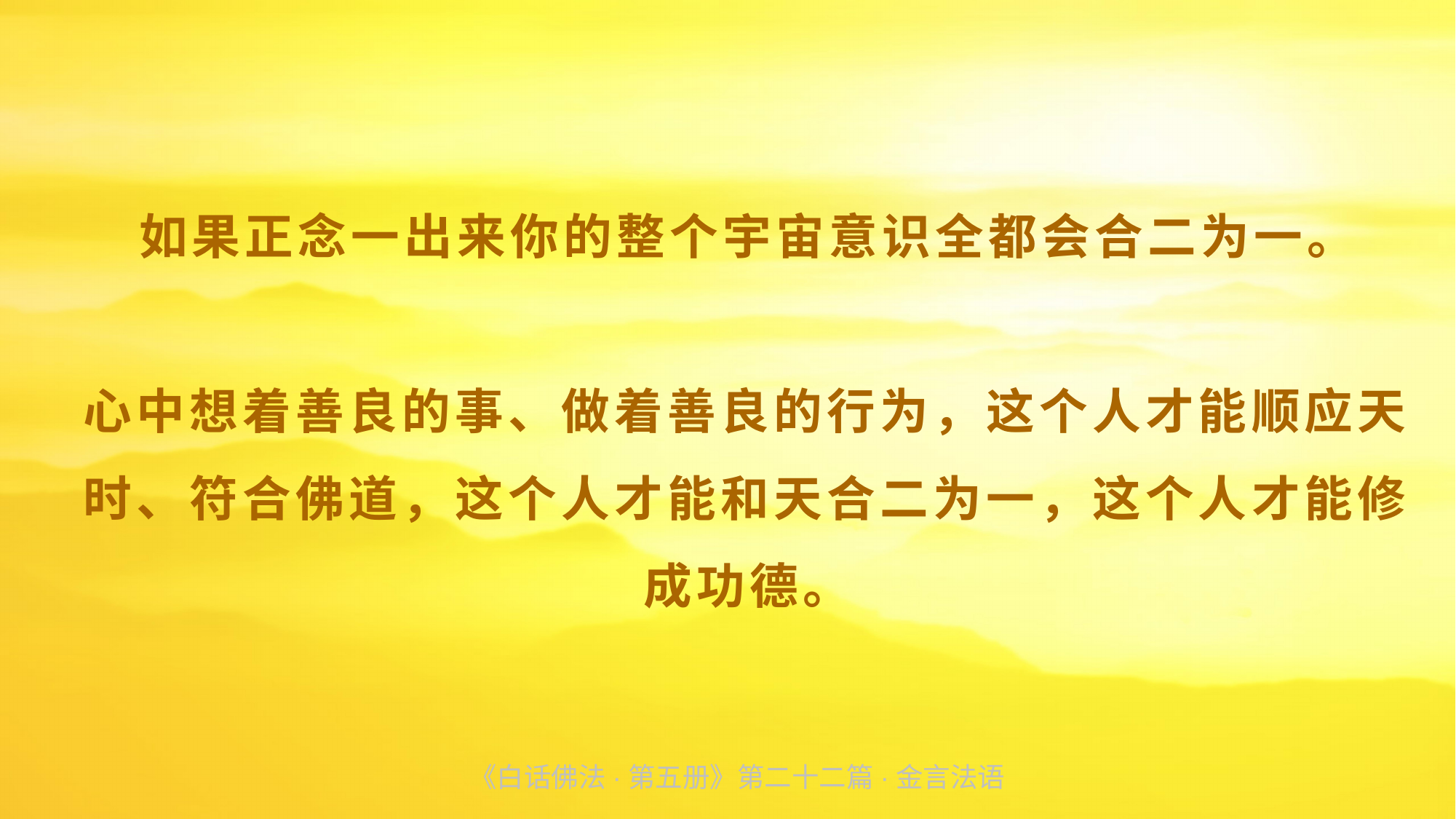

如果正念一出来你的整个宇宙意识全都会合二为一。

心中想着善良的事、做着善良的行为，这个人才能顺应天时、符合佛道，这个人才能和天合二为一，这个人才能修成功德。
  《白话佛法·第五册》第二十二篇·金言法语